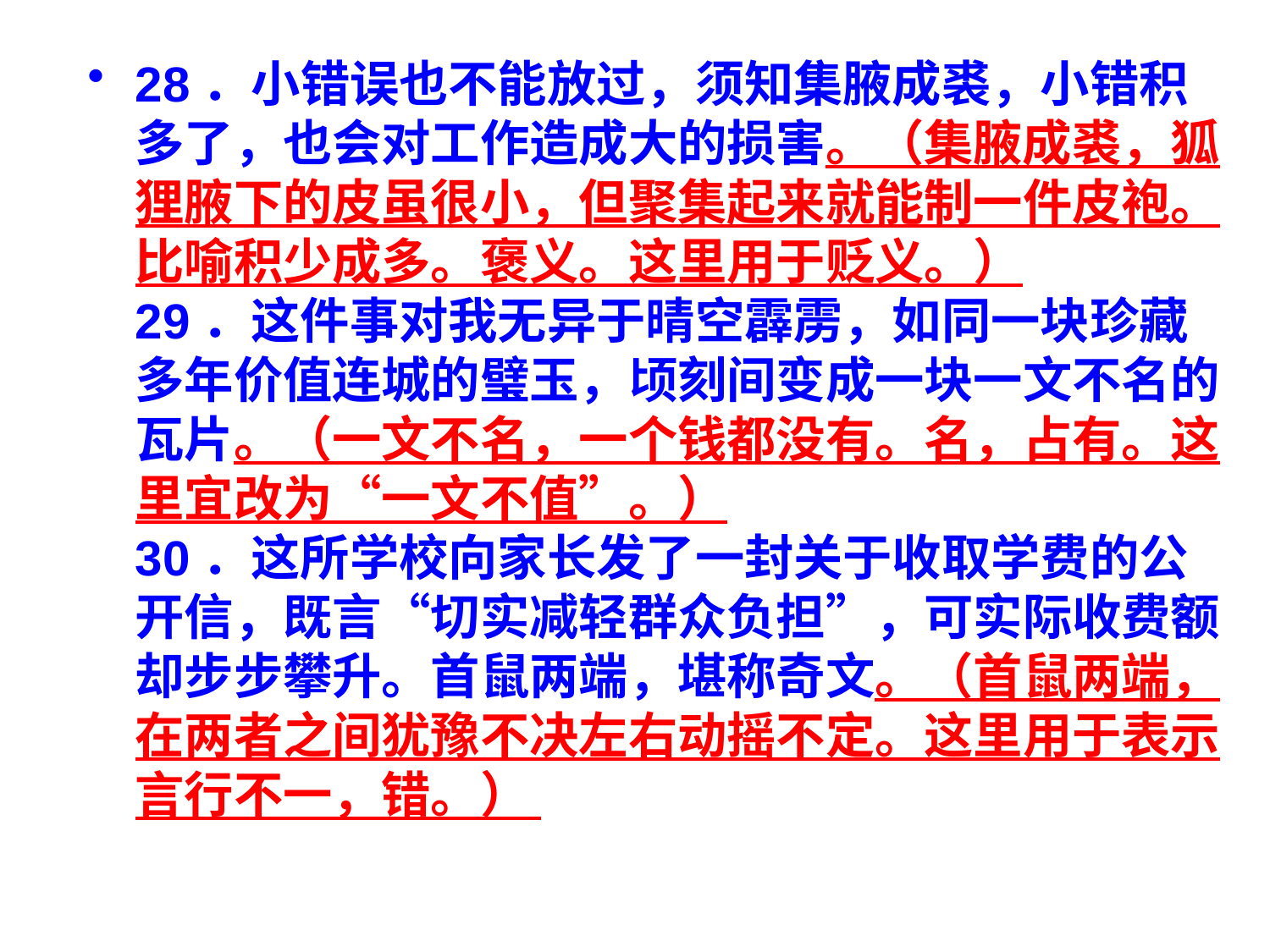

28．小错误也不能放过，须知集腋成裘，小错积多了，也会对工作造成大的损害。（集腋成裘，狐狸腋下的皮虽很小，但聚集起来就能制一件皮袍。比喻积少成多。褒义。这里用于贬义。）
29．这件事对我无异于晴空霹雳，如同一块珍藏多年价值连城的璧玉，顷刻间变成一块一文不名的瓦片。（一文不名，一个钱都没有。名，占有。这里宜改为“一文不值”。） 
30．这所学校向家长发了一封关于收取学费的公开信，既言“切实减轻群众负担”，可实际收费额却步步攀升。首鼠两端，堪称奇文。（首鼠两端，在两者之间犹豫不决左右动摇不定。这里用于表示言行不一，错。）